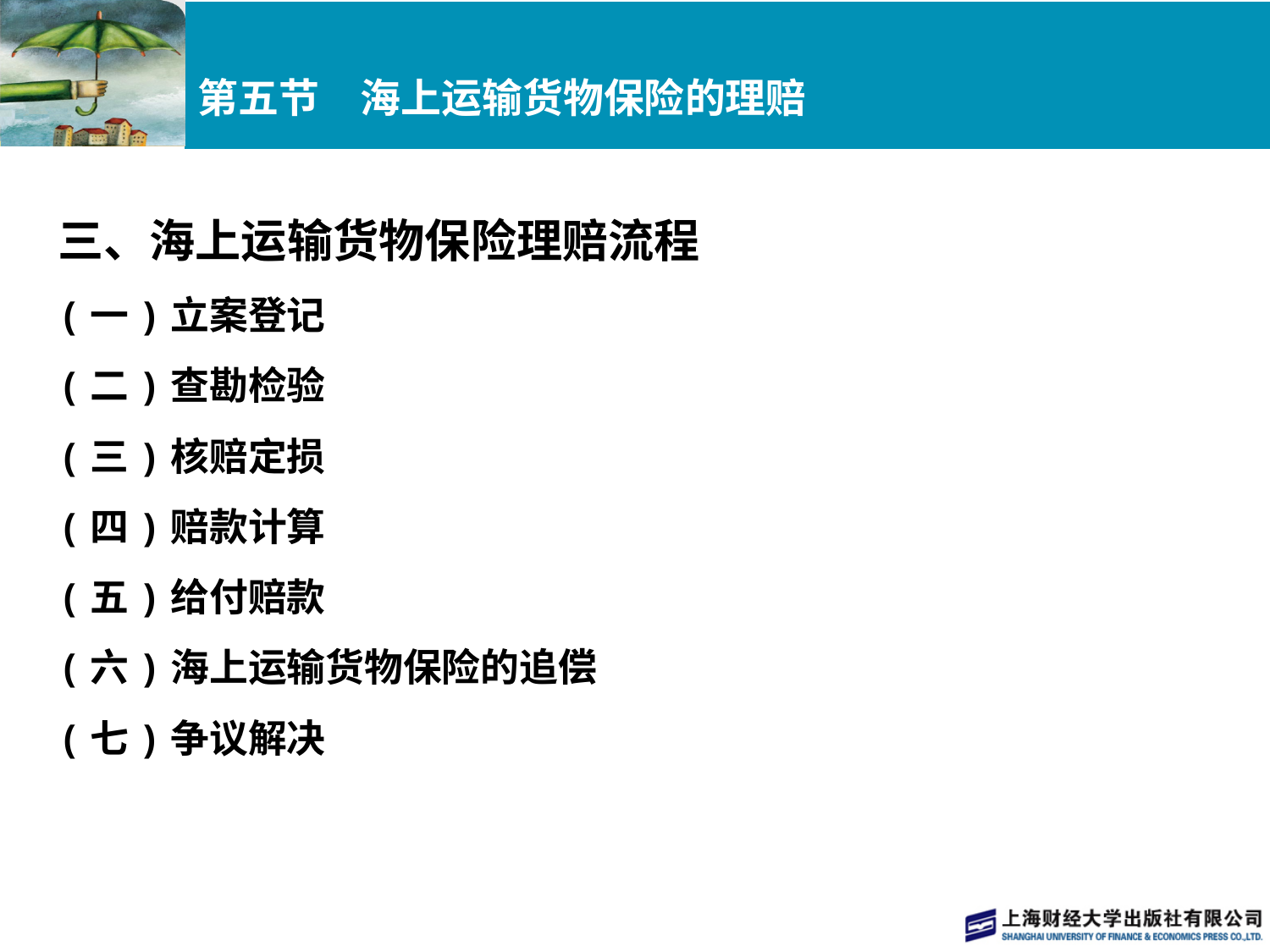

# 第五节　海上运输货物保险的理赔
三、海上运输货物保险理赔流程
(一)立案登记
(二)查勘检验
(三)核赔定损
(四)赔款计算
(五)给付赔款
(六)海上运输货物保险的追偿
(七)争议解决